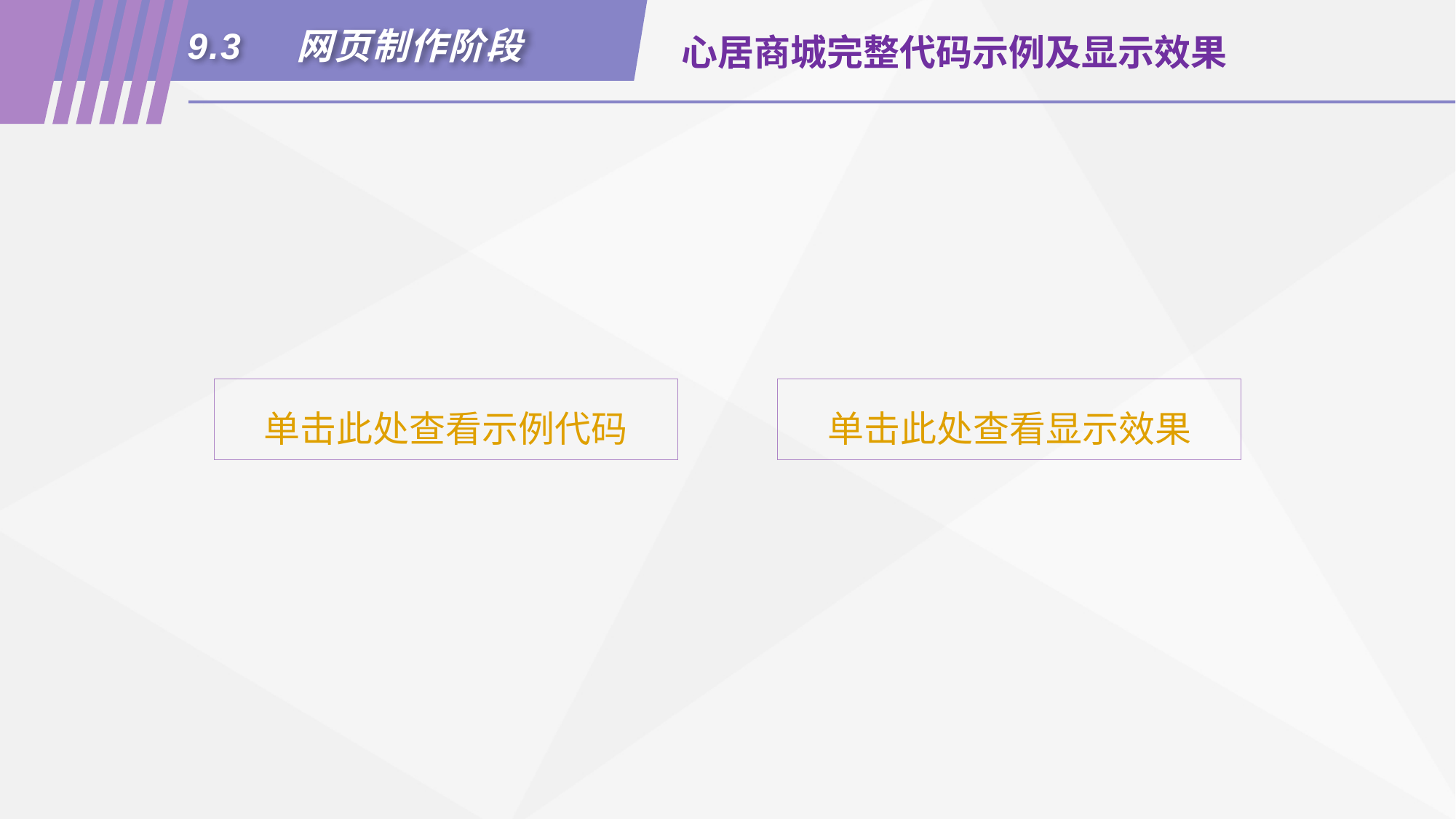

9.3	网页制作阶段
心居商城完整代码示例及显示效果
单击此处查看示例代码
单击此处查看显示效果